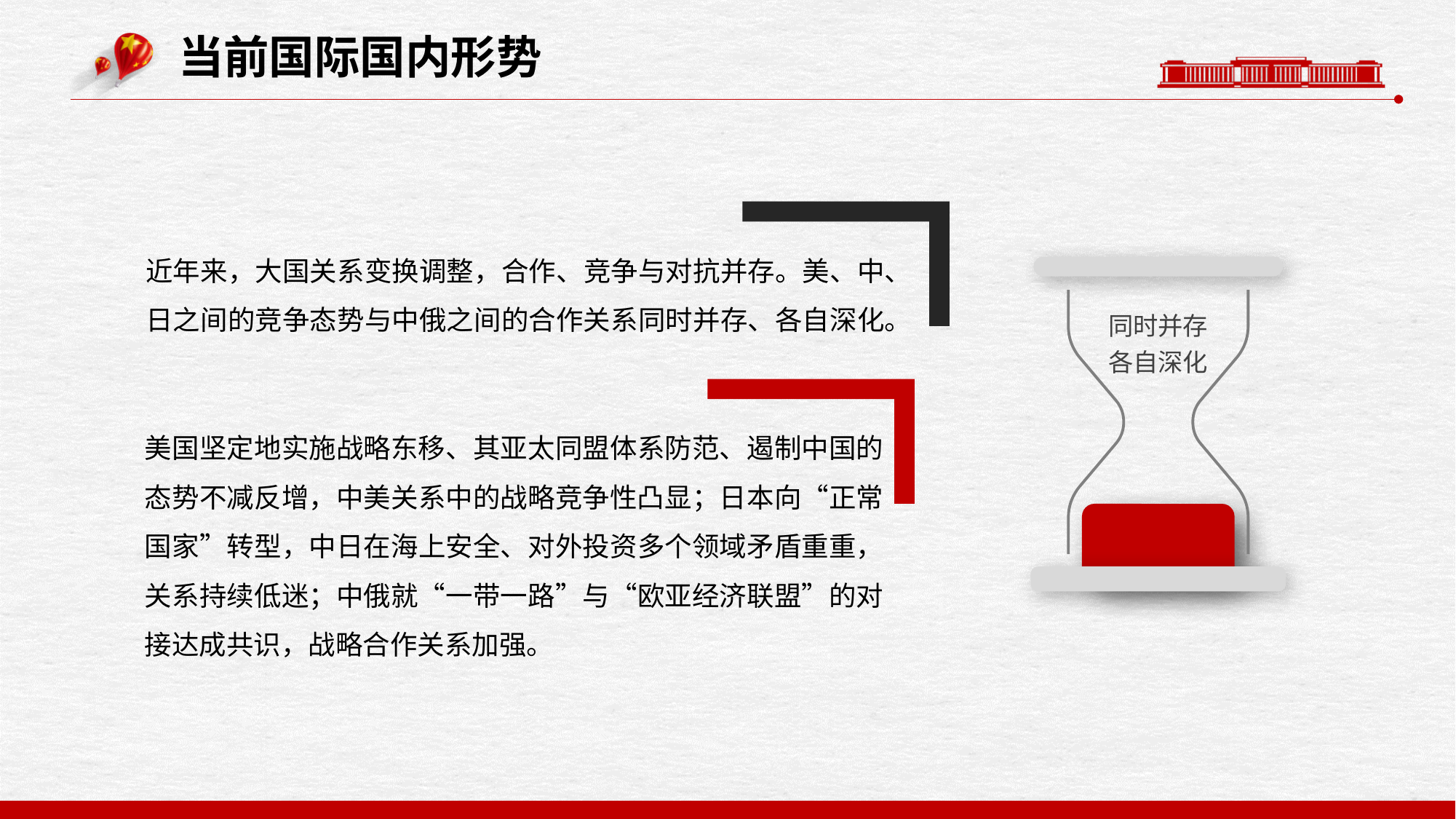

当前国际国内形势

近年来，大国关系变换调整，合作、竞争与对抗并存。美、中、日之间的竞争态势与中俄之间的合作关系同时并存、各自深化。

同时并存
各自深化

美国坚定地实施战略东移、其亚太同盟体系防范、遏制中国的态势不减反增，中美关系中的战略竞争性凸显；日本向“正常国家”转型，中日在海上安全、对外投资多个领域矛盾重重，关系持续低迷；中俄就“一带一路”与“欧亚经济联盟”的对接达成共识，战略合作关系加强。